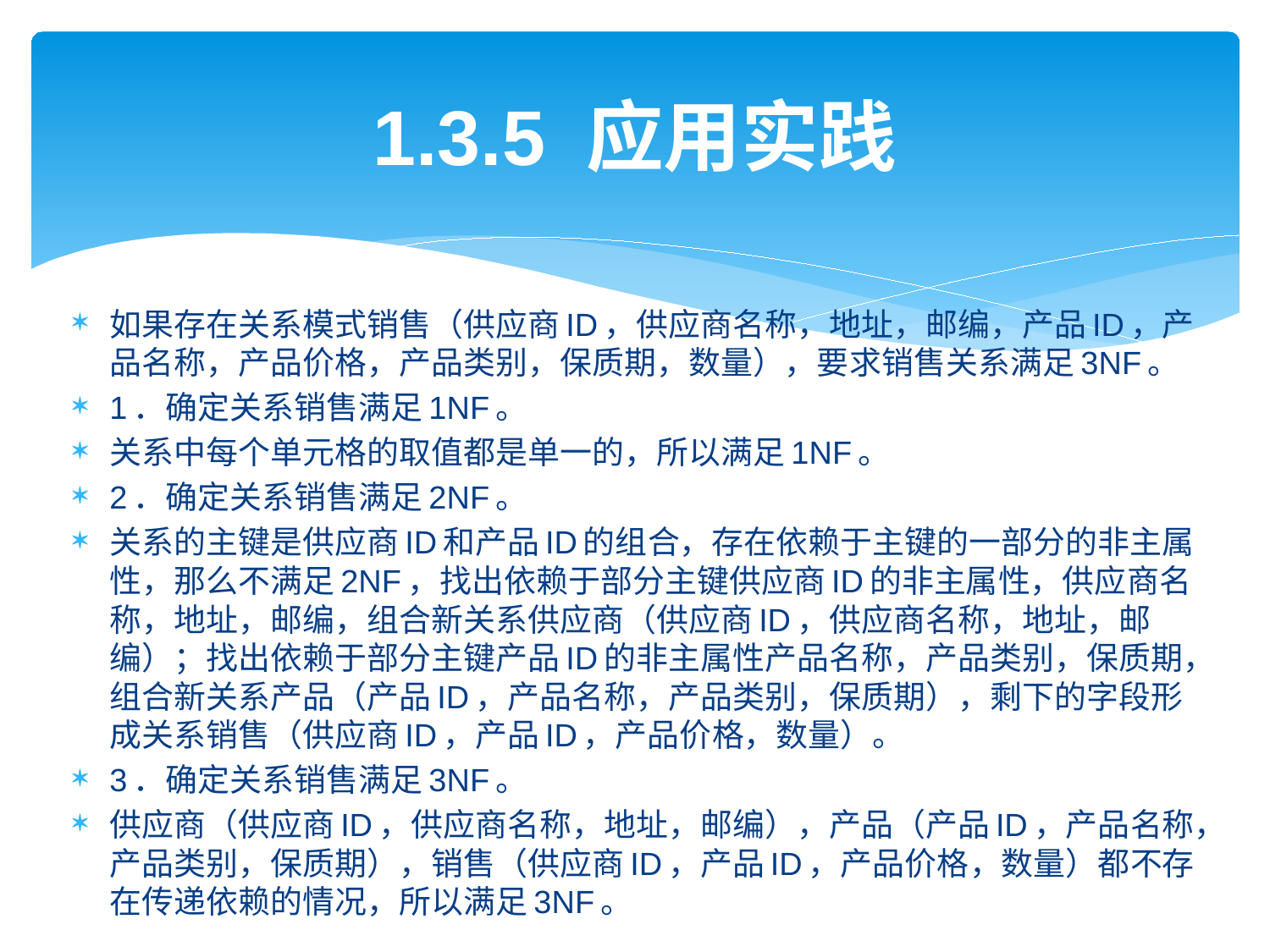

# 1.3.5 应用实践
如果存在关系模式销售（供应商ID，供应商名称，地址，邮编，产品ID，产品名称，产品价格，产品类别，保质期，数量），要求销售关系满足3NF。
1．确定关系销售满足1NF。
关系中每个单元格的取值都是单一的，所以满足1NF。
2．确定关系销售满足2NF。
关系的主键是供应商ID和产品ID的组合，存在依赖于主键的一部分的非主属性，那么不满足2NF，找出依赖于部分主键供应商ID的非主属性，供应商名称，地址，邮编，组合新关系供应商（供应商ID，供应商名称，地址，邮编）；找出依赖于部分主键产品ID的非主属性产品名称，产品类别，保质期，组合新关系产品（产品ID，产品名称，产品类别，保质期），剩下的字段形成关系销售（供应商ID，产品ID，产品价格，数量）。
3．确定关系销售满足3NF。
供应商（供应商ID，供应商名称，地址，邮编），产品（产品ID，产品名称，产品类别，保质期），销售（供应商ID，产品ID，产品价格，数量）都不存在传递依赖的情况，所以满足3NF。